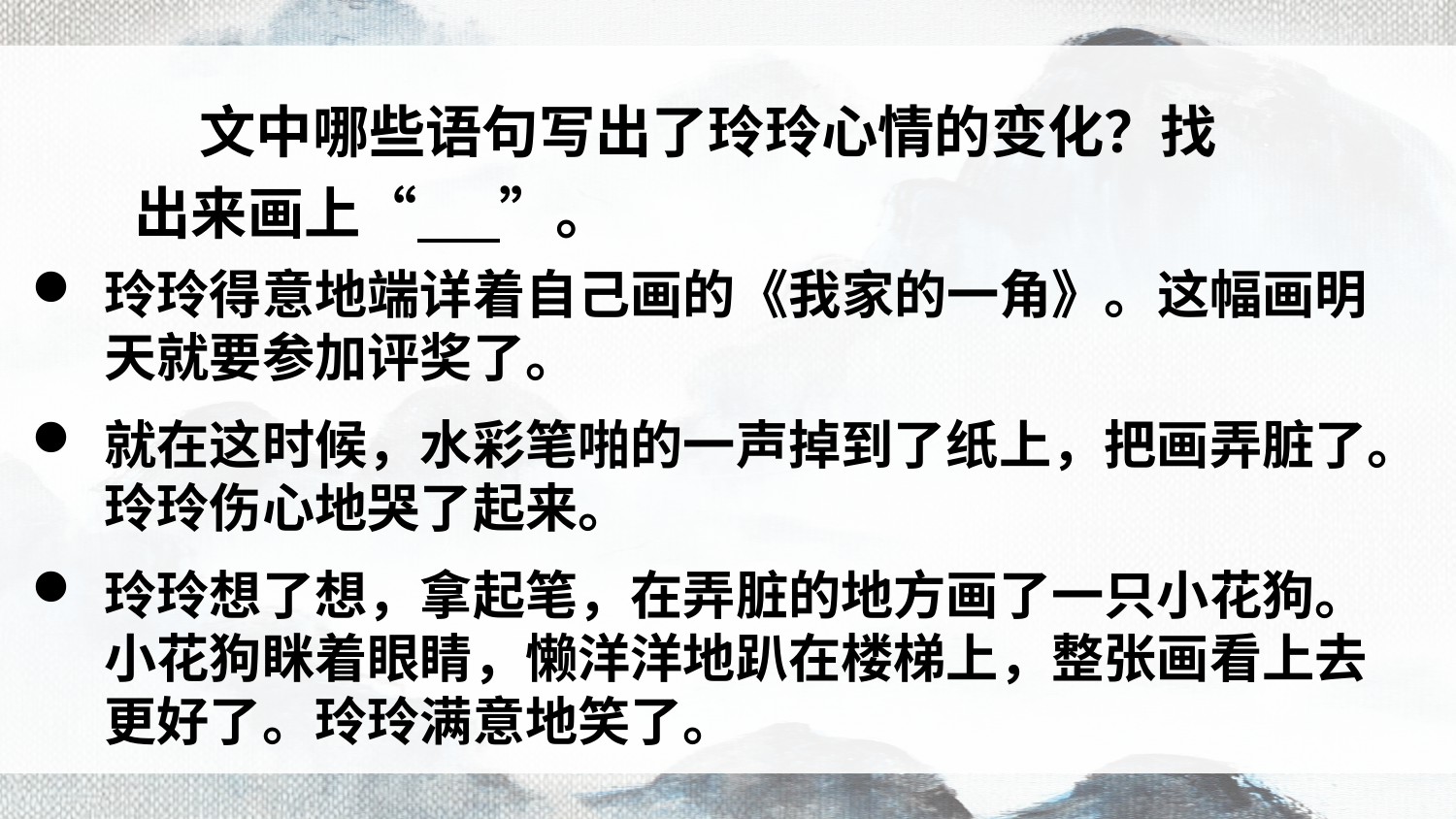

文中哪些语句写出了玲玲心情的变化？找出来画上“　  ”。
玲玲得意地端详着自己画的《我家的一角》。这幅画明天就要参加评奖了。
就在这时候，水彩笔啪的一声掉到了纸上，把画弄脏了。玲玲伤心地哭了起来。
玲玲想了想，拿起笔，在弄脏的地方画了一只小花狗。小花狗眯着眼睛，懒洋洋地趴在楼梯上，整张画看上去更好了。玲玲满意地笑了。